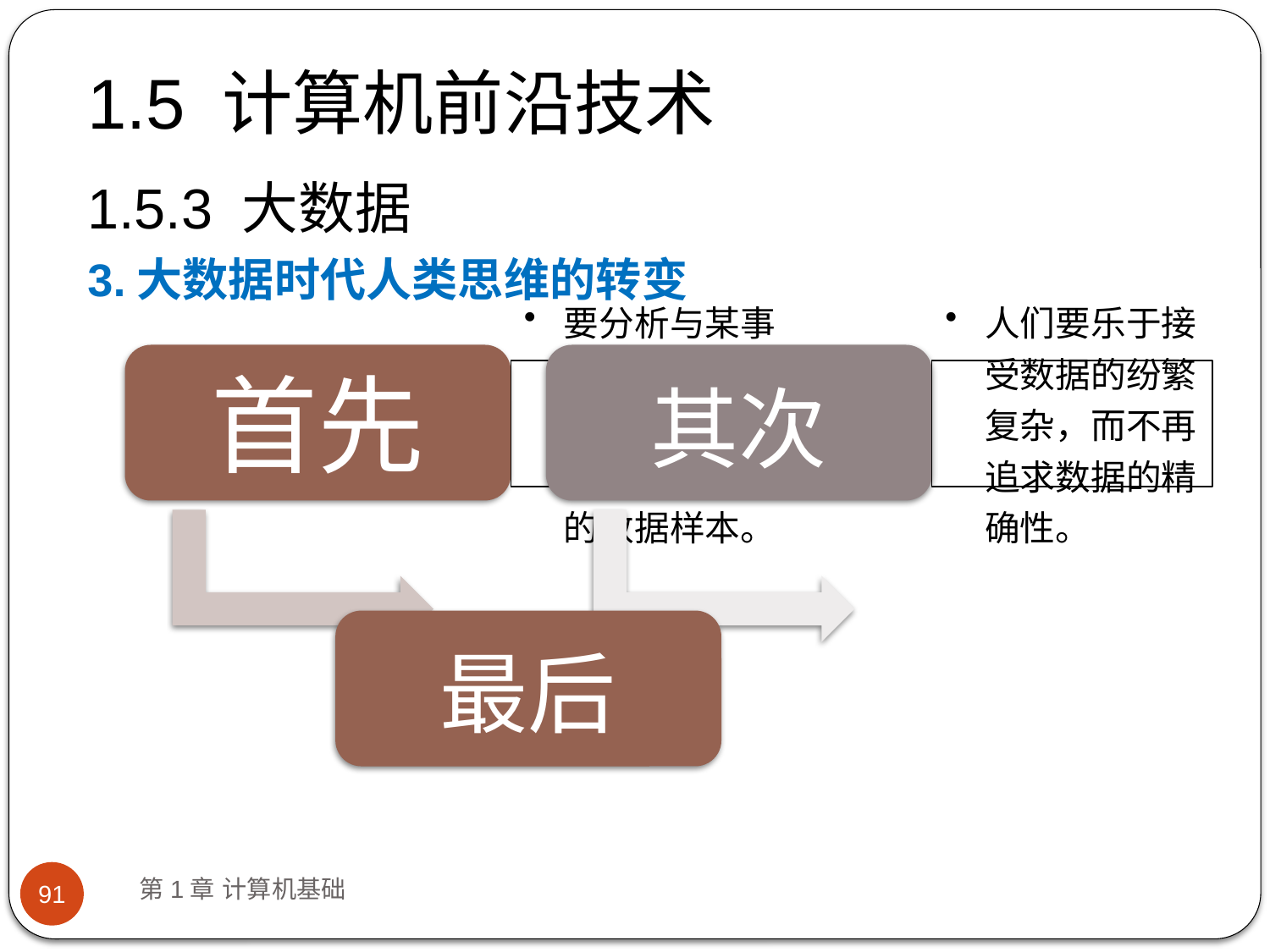

# 1.5 计算机前沿技术
1.5.3 大数据
3.大数据时代人类思维的转变
首先
要分析与某事物相关的所有数据，而不是依靠分析少量的数据样本。
其次
人们要乐于接受数据的纷繁复杂，而不再追求数据的精确性。
最后
第1章 计算机基础
91